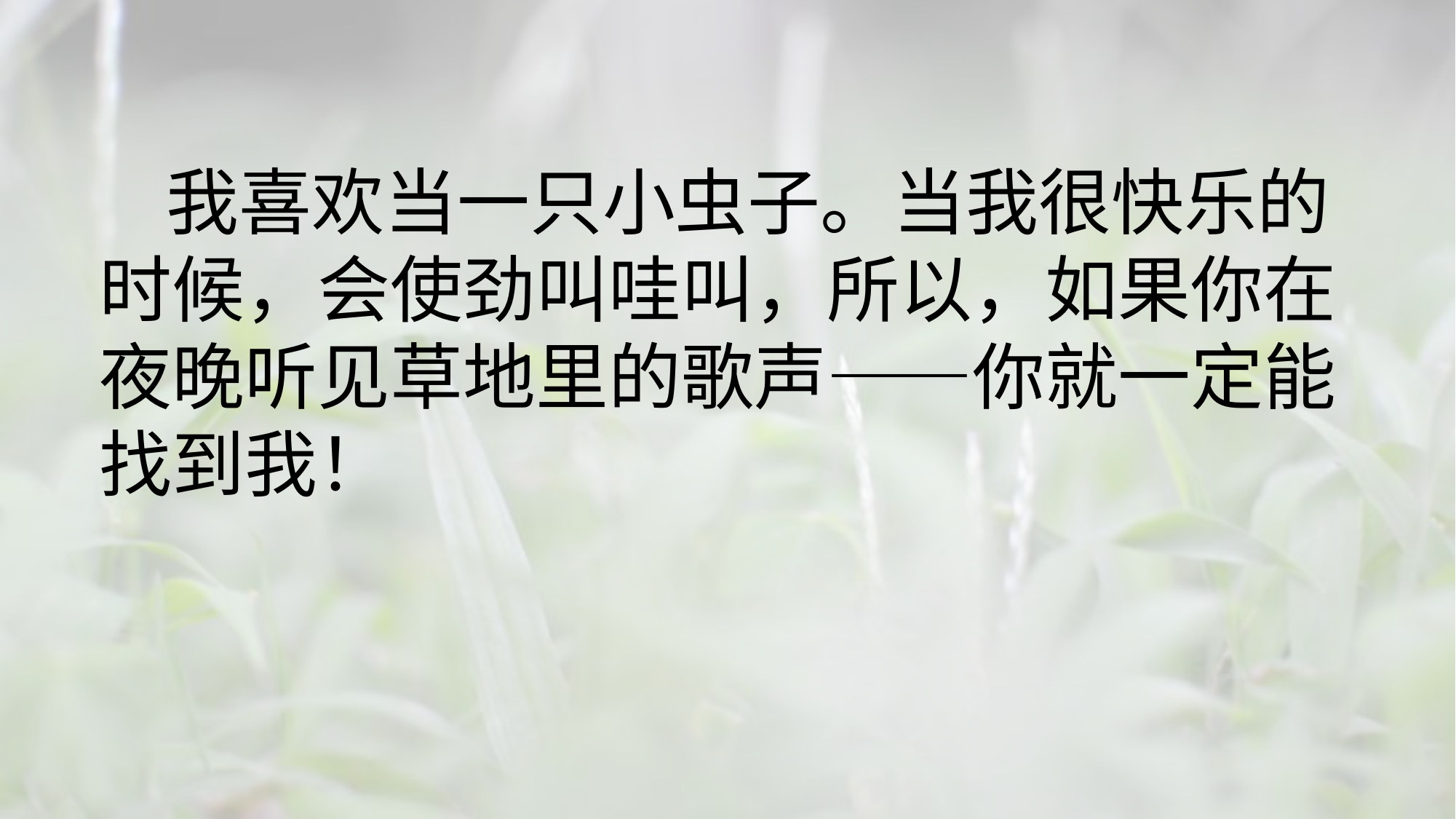

我喜欢当一只小虫子。当我很快乐的时候，会使劲叫哇叫，所以，如果你在夜晚听见草地里的歌声——你就一定能找到我！